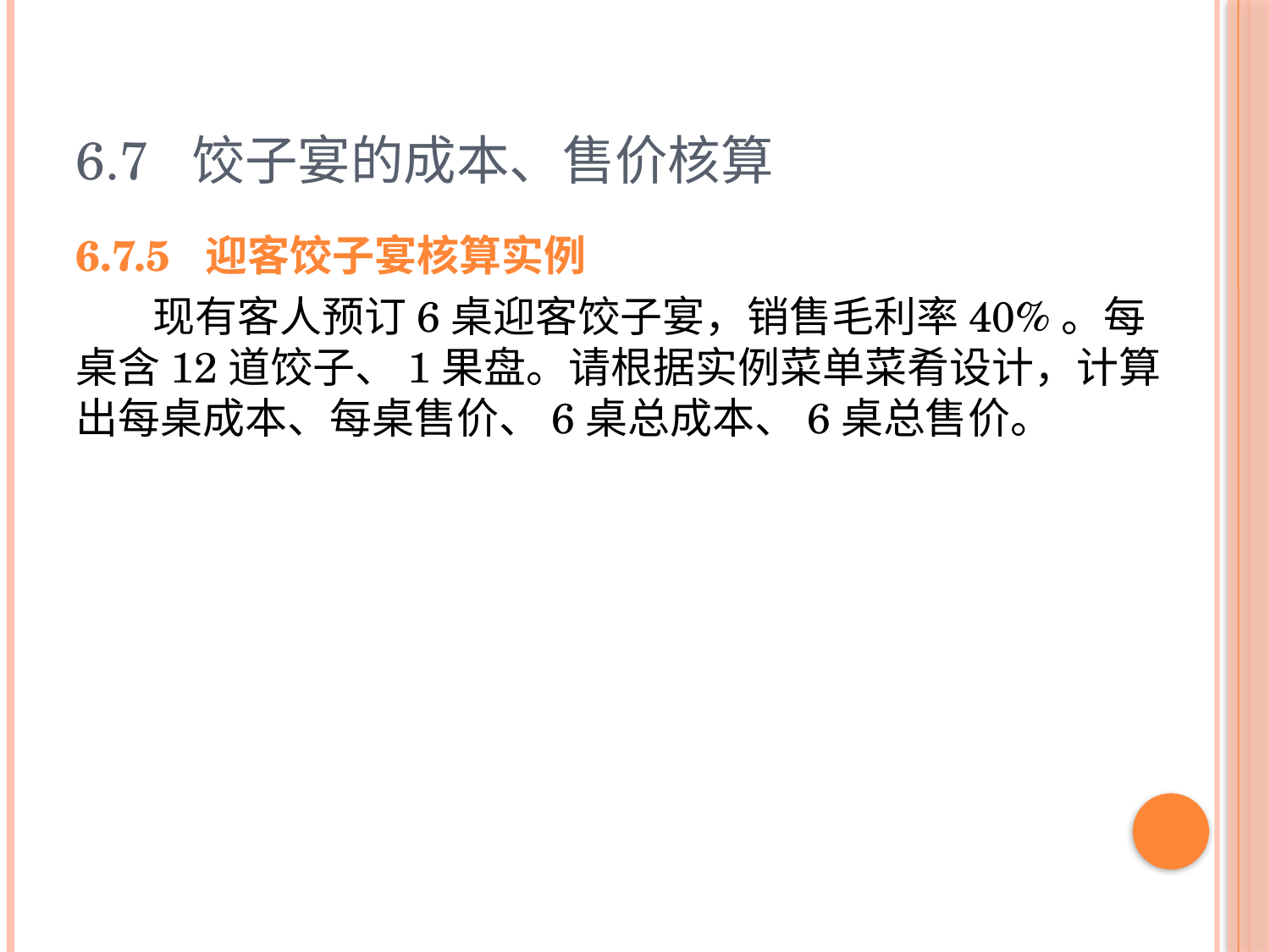

# 6.7  饺子宴的成本、售价核算
6.7.5  迎客饺子宴核算实例
       现有客人预订6桌迎客饺子宴，销售毛利率40%。每桌含12道饺子、1果盘。请根据实例菜单菜肴设计，计算出每桌成本、每桌售价、6桌总成本、6桌总售价。